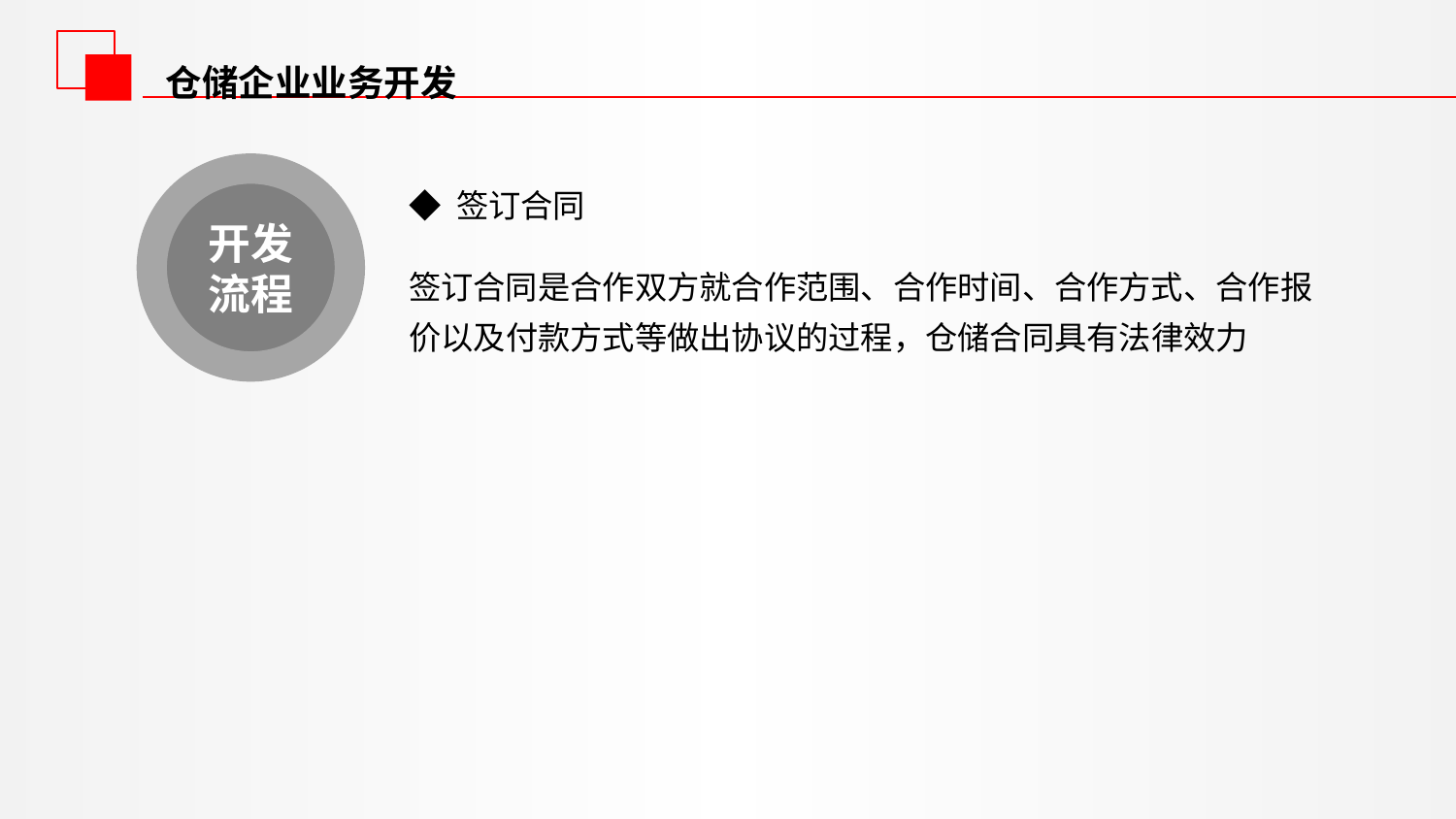

仓储企业业务开发
开发流程
◆ 签订合同
签订合同是合作双方就合作范围、合作时间、合作方式、合作报价以及付款方式等做出协议的过程，仓储合同具有法律效力